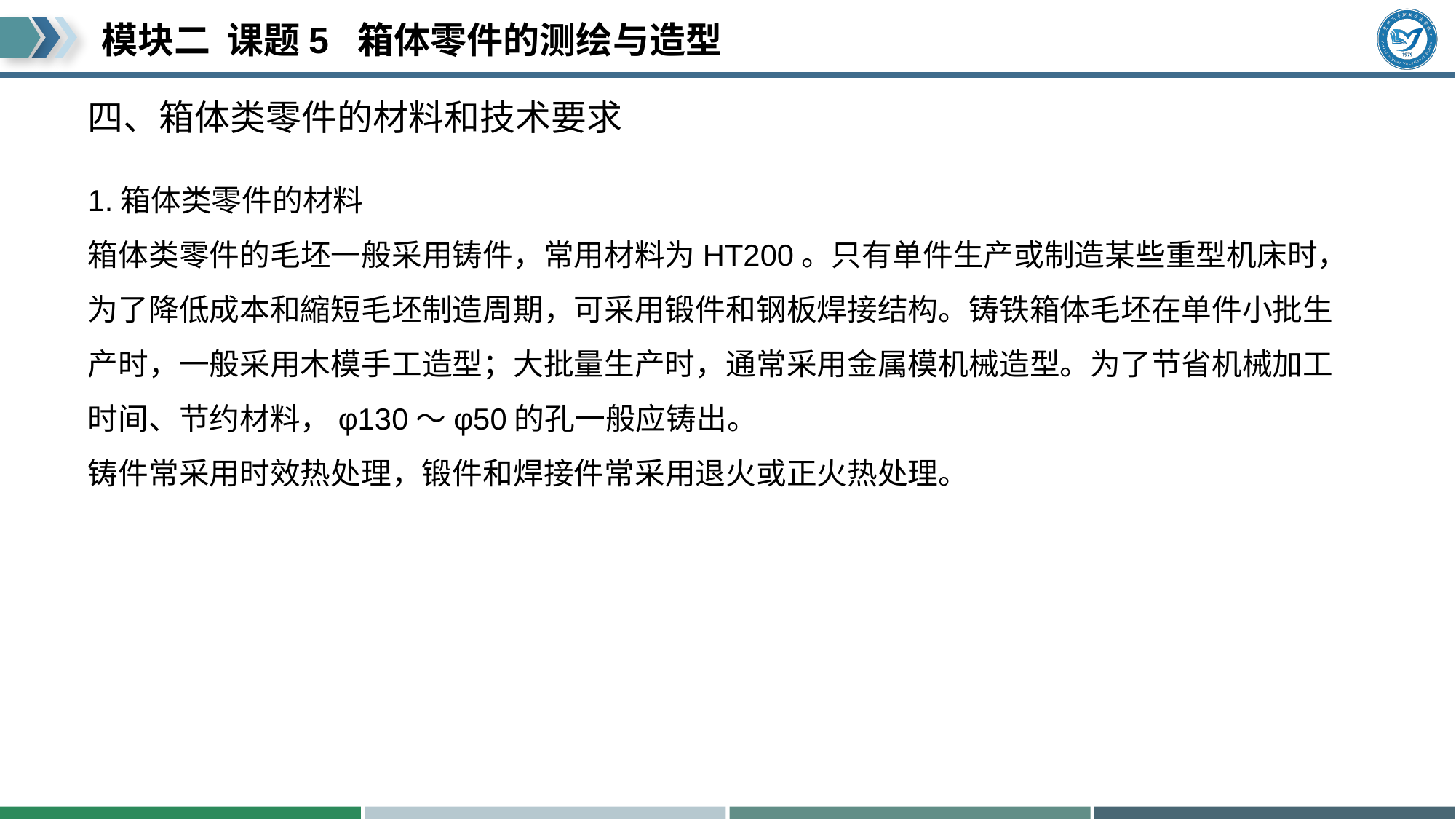

# 四、箱体类零件的材料和技术要求
1.箱体类零件的材料
箱体类零件的毛坯一般采用铸件，常用材料为HT200。只有单件生产或制造某些重型机床时，为了降低成本和縮短毛坯制造周期，可采用锻件和钢板焊接结构。铸铁箱体毛坯在单件小批生产时，一般采用木模手工造型；大批量生产时，通常采用金属模机械造型。为了节省机械加工时间、节约材料，φ130〜φ50的孔一般应铸出。
铸件常采用时效热处理，锻件和焊接件常采用退火或正火热处理。